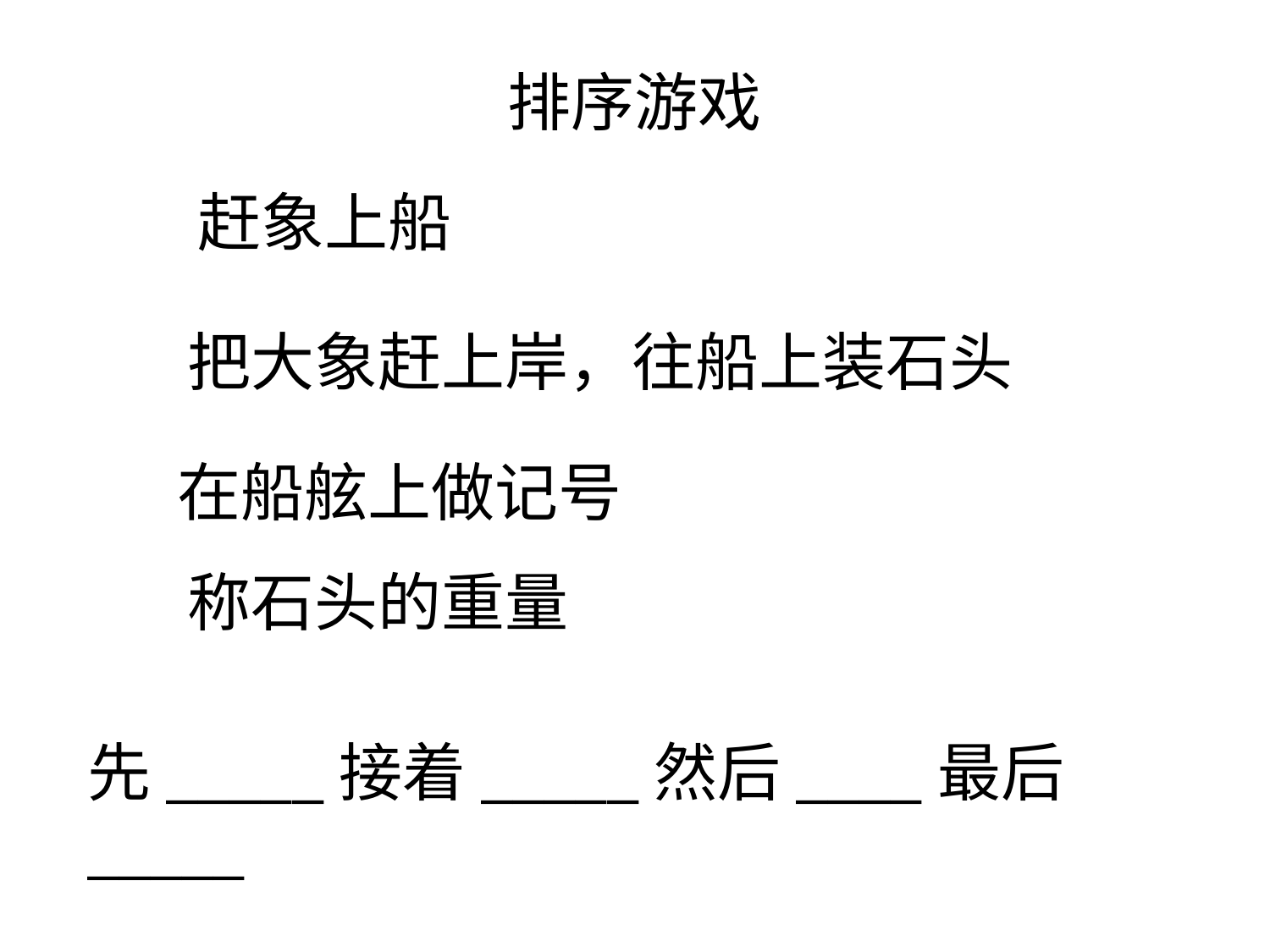

排序游戏
赶象上船
把大象赶上岸，往船上装石头
在船舷上做记号
称石头的重量
先_____接着_____然后____最后_____